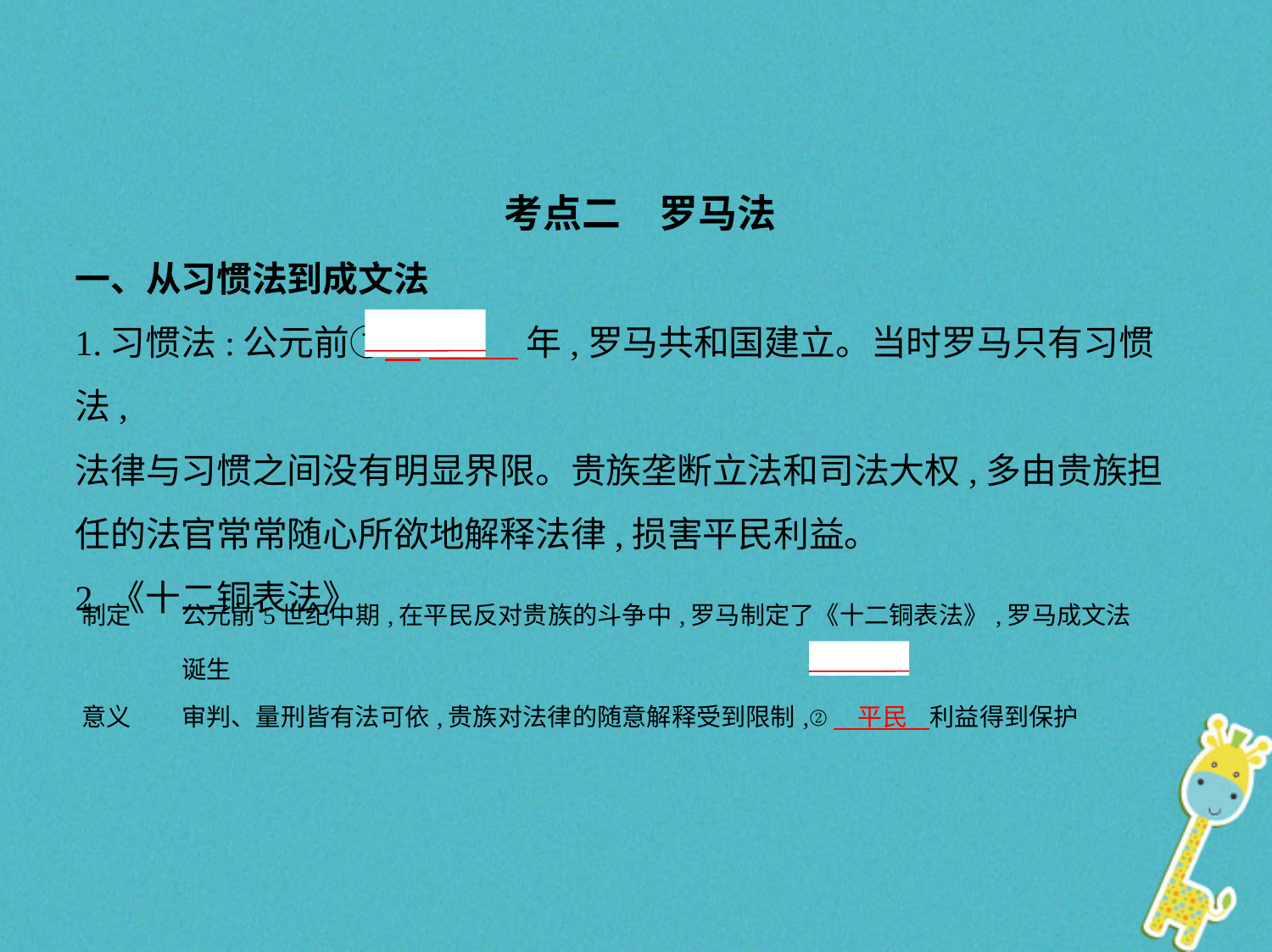

考点二　罗马法
一、从习惯法到成文法
1.习惯法:公元前①　509    年,罗马共和国建立。当时罗马只有习惯法,
法律与习惯之间没有明显界限。贵族垄断立法和司法大权,多由贵族担
任的法官常常随心所欲地解释法律,损害平民利益。
2.《十二铜表法》

| 制定 | 公元前5世纪中期,在平民反对贵族的斗争中,罗马制定了《十二铜表法》,罗马成文法诞生 |
| --- | --- |
| 意义 | 审判、量刑皆有法可依,贵族对法律的随意解释受到限制,②　平民    利益得到保护 |